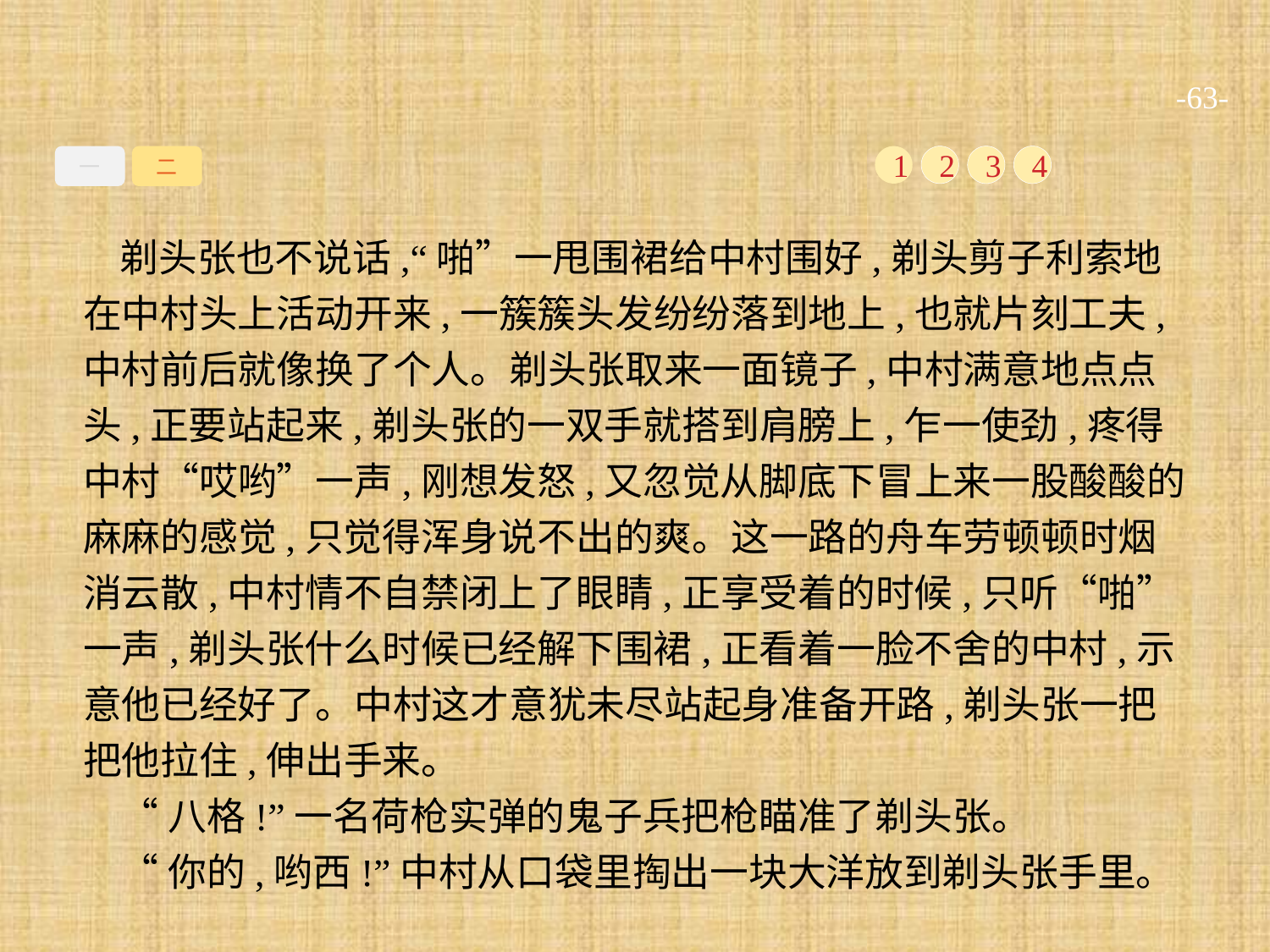

-63-
一
二
1
2
3
4
剃头张也不说话,“啪”一甩围裙给中村围好,剃头剪子利索地在中村头上活动开来,一簇簇头发纷纷落到地上,也就片刻工夫,中村前后就像换了个人。剃头张取来一面镜子,中村满意地点点头,正要站起来,剃头张的一双手就搭到肩膀上,乍一使劲,疼得中村“哎哟”一声,刚想发怒,又忽觉从脚底下冒上来一股酸酸的麻麻的感觉,只觉得浑身说不出的爽。这一路的舟车劳顿顿时烟消云散,中村情不自禁闭上了眼睛,正享受着的时候,只听“啪”一声,剃头张什么时候已经解下围裙,正看着一脸不舍的中村,示意他已经好了。中村这才意犹未尽站起身准备开路,剃头张一把把他拉住,伸出手来。
“八格!”一名荷枪实弹的鬼子兵把枪瞄准了剃头张。
“你的,哟西!”中村从口袋里掏出一块大洋放到剃头张手里。